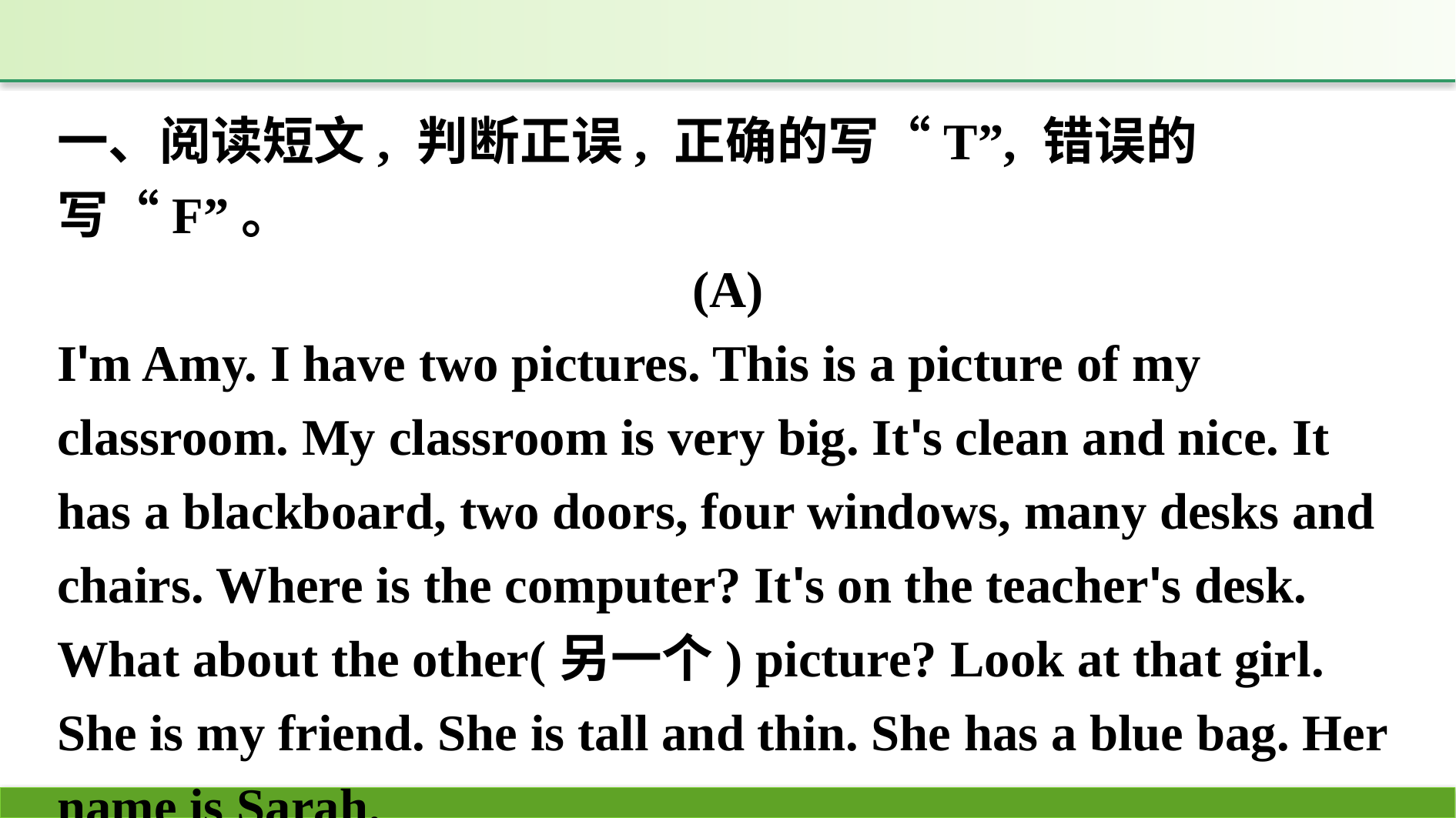

一、阅读短文, 判断正误, 正确的写“T”, 错误的写“F”。
(A)
I'm Amy. I have two pictures. This is a picture of my classroom. My classroom is very big. It's clean and nice. It has a blackboard, two doors, four windows, many desks and chairs. Where is the computer? It's on the teacher's desk. What about the other(另一个) picture? Look at that girl. She is my friend. She is tall and thin. She has a blue bag. Her name is Sarah.